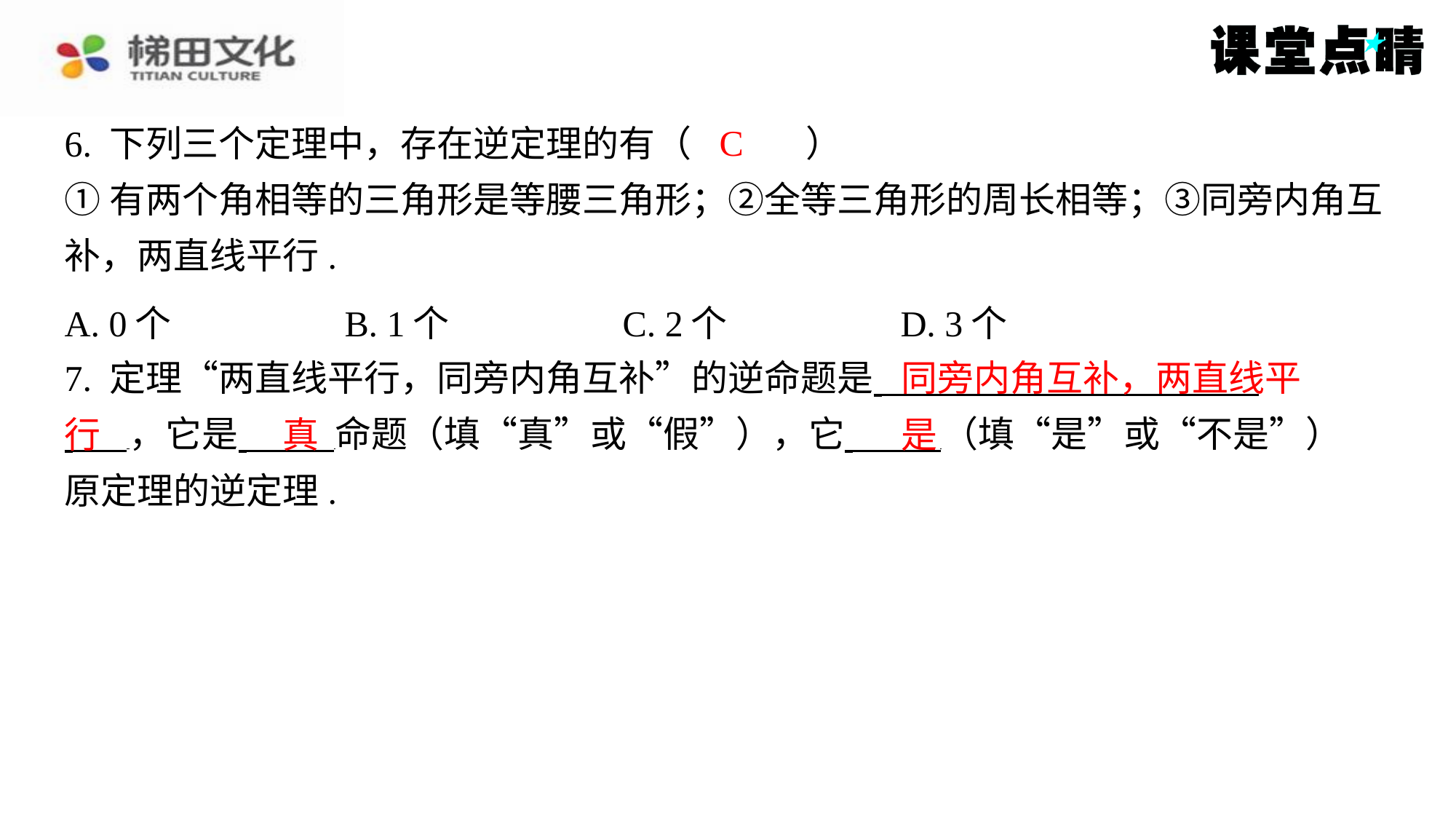

C
6. 下列三个定理中，存在逆定理的有（　C　）
①有两个角相等的三角形是等腰三角形；②全等三角形的周长相等；③同旁内角互
补，两直线平行.
| A. 0个 | B. 1个 | C. 2个 | D. 3个 |
| --- | --- | --- | --- |
同旁内角互补，两直线平
7. 定理“两直线平行，同旁内角互补”的逆命题是                                                          ⁠
          ，它是               命题（填“真”或“假”），它               （填“是”或“不是”）
原定理的逆定理.
行
真
是